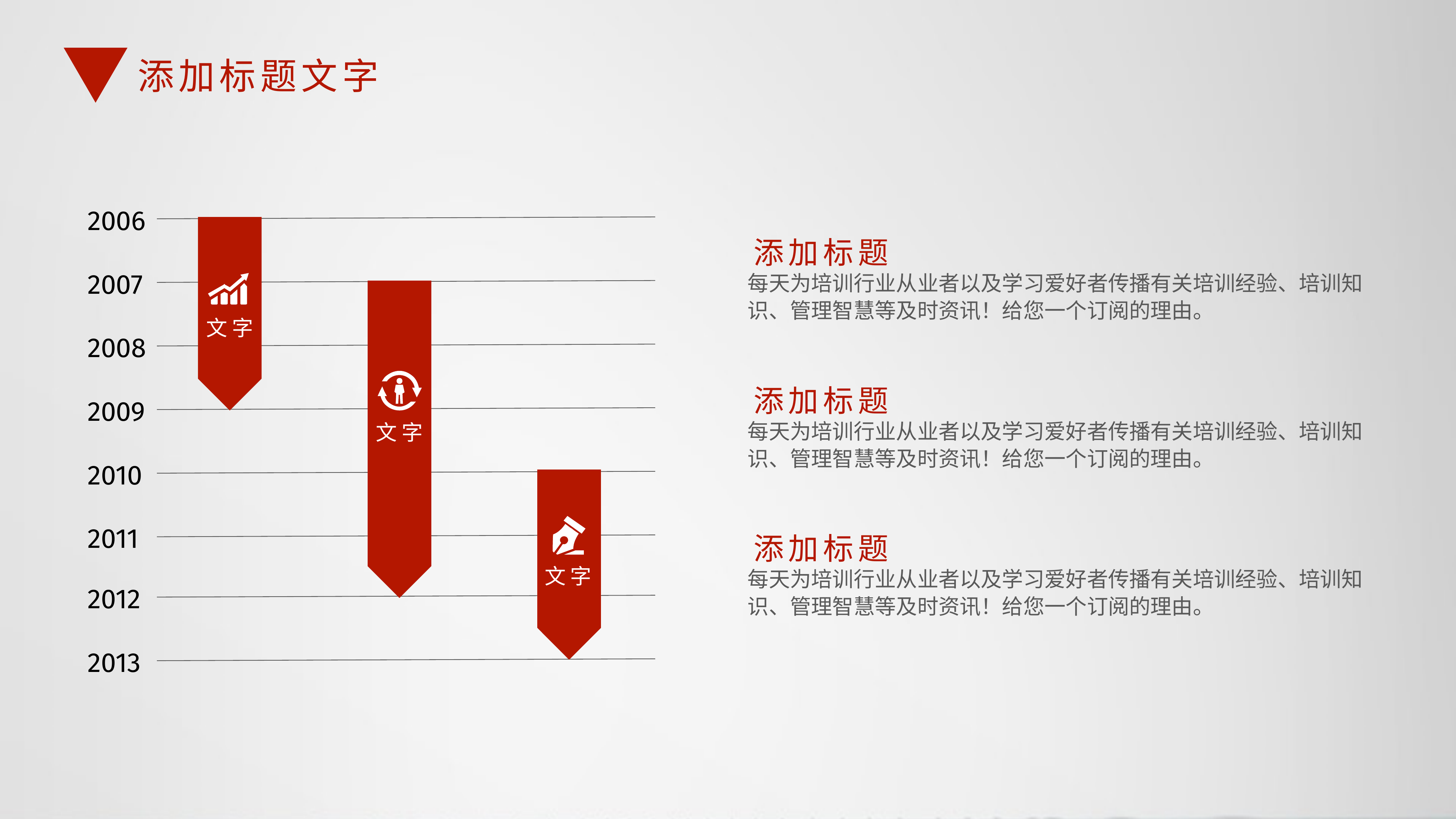

添加标题文字

2006

文字
添加标题
2007

每天为培训行业从业者以及学习爱好者传播有关培训经验、培训知识、管理智慧等及时资讯！给您一个订阅的理由。

文字
2008

添加标题
2009

每天为培训行业从业者以及学习爱好者传播有关培训经验、培训知识、管理智慧等及时资讯！给您一个订阅的理由。
2010

文字
2011

添加标题
每天为培训行业从业者以及学习爱好者传播有关培训经验、培训知识、管理智慧等及时资讯！给您一个订阅的理由。
2012

2013